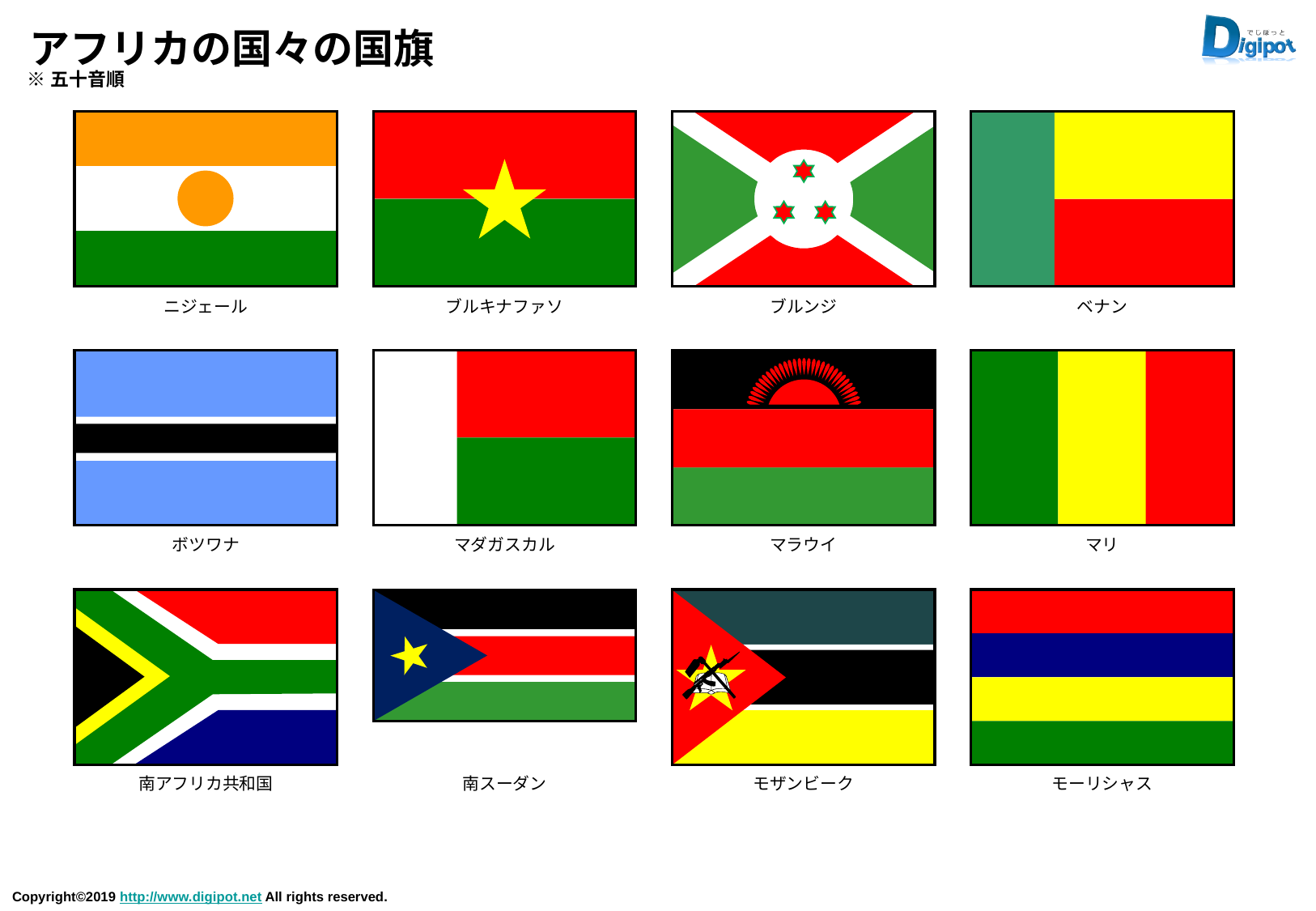

# アフリカの国々の国旗
※五十音順

ニジェール
ブルキナファソ
ブルンジ
ベナン

ボツワナ
マダガスカル
マラウイ
マリ

南アフリカ共和国
南スーダン
モザンビーク
モーリシャス